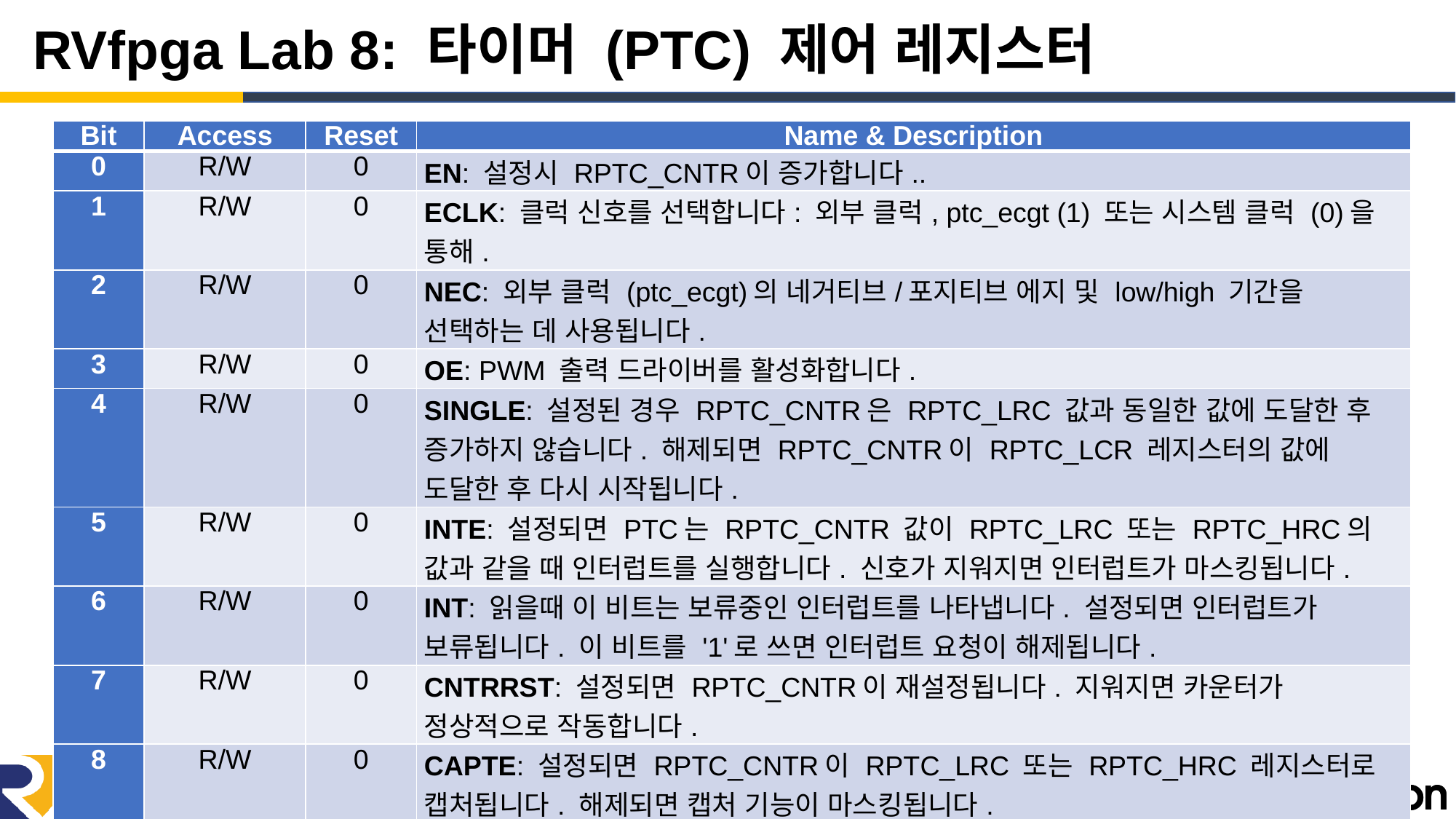

# RVfpga Lab 8: 타이머 (PTC) 제어 레지스터
| Bit | Access | Reset | Name & Description |
| --- | --- | --- | --- |
| 0 | R/W | 0 | EN: 설정시 RPTC\_CNTR이 증가합니다.. |
| 1 | R/W | 0 | ECLK: 클럭 신호를 선택합니다: 외부 클럭, ptc\_ecgt (1) 또는 시스템 클럭 (0)을 통해. |
| 2 | R/W | 0 | NEC: 외부 클럭 (ptc\_ecgt)의 네거티브/포지티브 에지 및 low/high 기간을 선택하는 데 사용됩니다. |
| 3 | R/W | 0 | OE: PWM 출력 드라이버를 활성화합니다. |
| 4 | R/W | 0 | SINGLE: 설정된 경우 RPTC\_CNTR은 RPTC\_LRC 값과 동일한 값에 도달한 후 증가하지 않습니다. 해제되면 RPTC\_CNTR이 RPTC\_LCR 레지스터의 값에 도달한 후 다시 시작됩니다. |
| 5 | R/W | 0 | INTE: 설정되면 PTC는 RPTC\_CNTR 값이 RPTC\_LRC 또는 RPTC\_HRC의 값과 같을 때 인터럽트를 실행합니다. 신호가 지워지면 인터럽트가 마스킹됩니다. |
| 6 | R/W | 0 | INT: 읽을때 이 비트는 보류중인 인터럽트를 나타냅니다. 설정되면 인터럽트가 보류됩니다. 이 비트를 '1'로 쓰면 인터럽트 요청이 해제됩니다. |
| 7 | R/W | 0 | CNTRRST: 설정되면 RPTC\_CNTR이 재설정됩니다. 지워지면 카운터가 정상적으로 작동합니다. |
| 8 | R/W | 0 | CAPTE: 설정되면 RPTC\_CNTR이 RPTC\_LRC 또는 RPTC\_HRC 레지스터로 캡처됩니다. 해제되면 캡처 기능이 마스킹됩니다. |